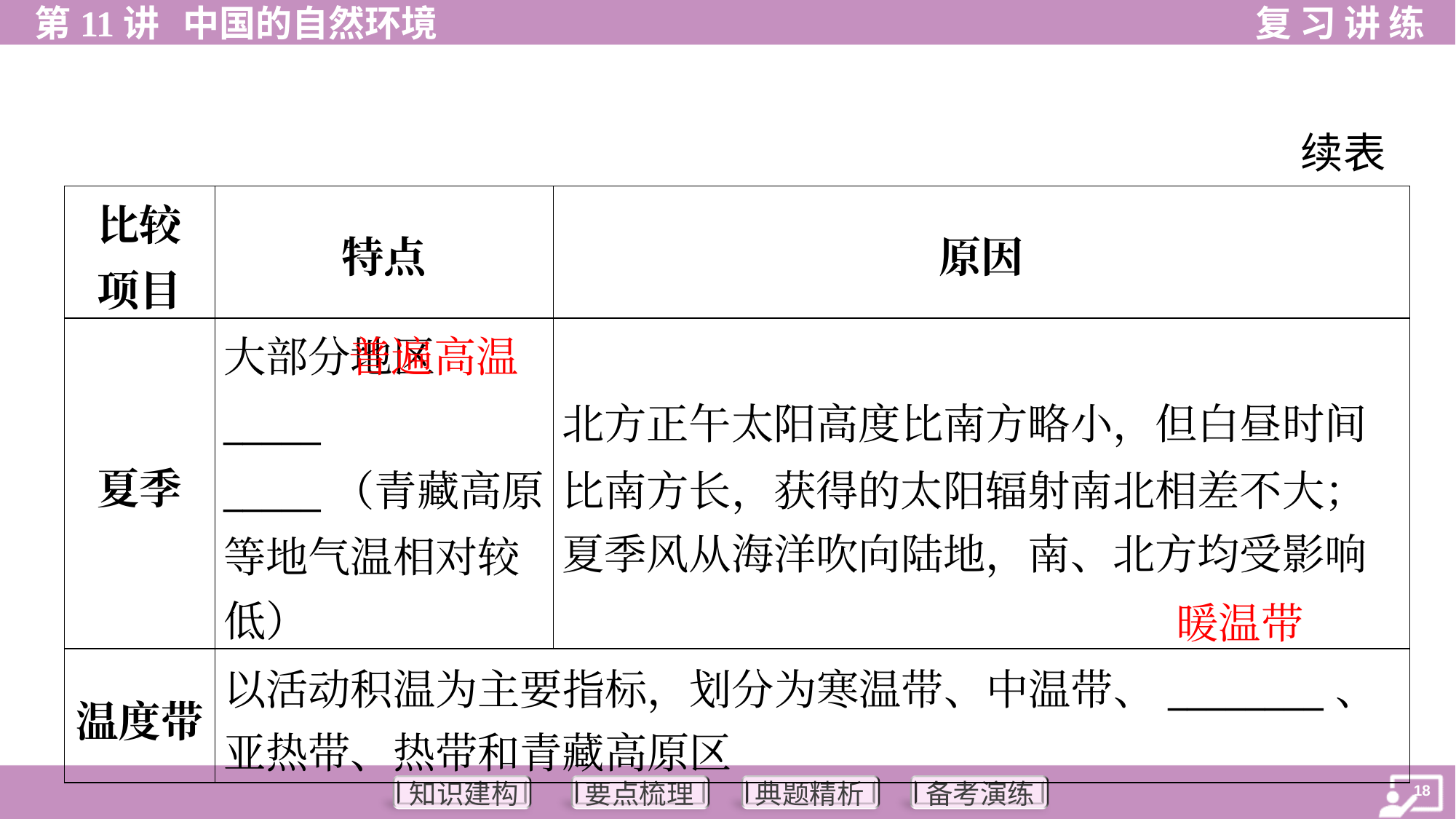

续表
| 比较 项目 | 特点 | 原因 |
| --- | --- | --- |
| 夏季 | 大部分地区\_\_\_\_\_ \_\_\_\_\_（青藏高原 等地气温相对较 低） | 北方正午太阳高度比南方略小，但白昼时间 比南方长，获得的太阳辐射南北相差不大； 夏季风从海洋吹向陆地，南、北方均受影响 |
| 温度带 | 以活动积温为主要指标，划分为寒温带、中温带、\_\_\_\_\_\_\_\_、 亚热带、热带和青藏高原区 |  |
           普遍高温
暖温带